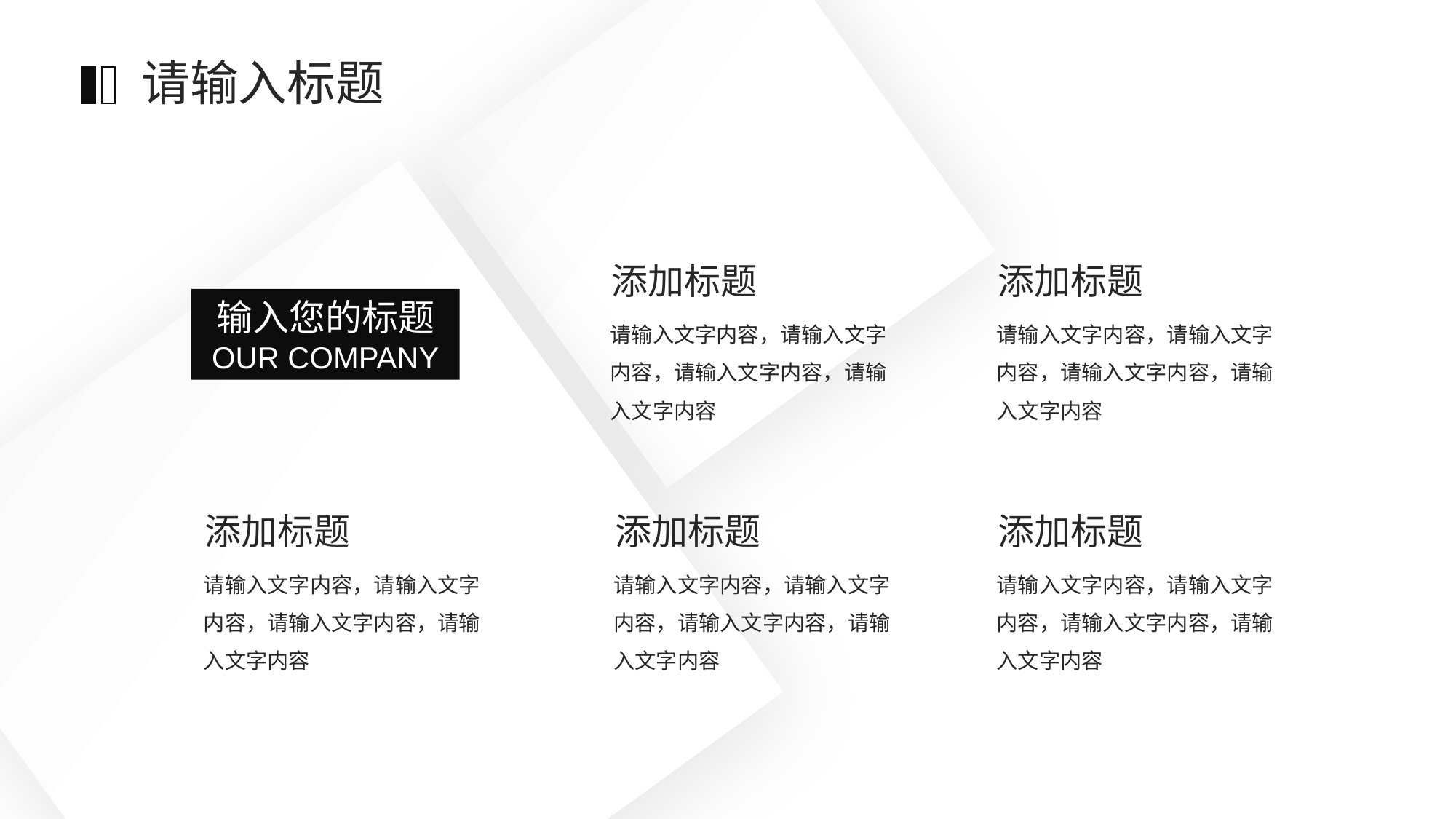

请输入标题

添加标题
请输入文字内容，请输入文字内容，请输入文字内容，请输入文字内容
添加标题
请输入文字内容，请输入文字内容，请输入文字内容，请输入文字内容
输入您的标题
OUR COMPANY
添加标题
请输入文字内容，请输入文字内容，请输入文字内容，请输入文字内容
添加标题
请输入文字内容，请输入文字内容，请输入文字内容，请输入文字内容
添加标题
请输入文字内容，请输入文字内容，请输入文字内容，请输入文字内容